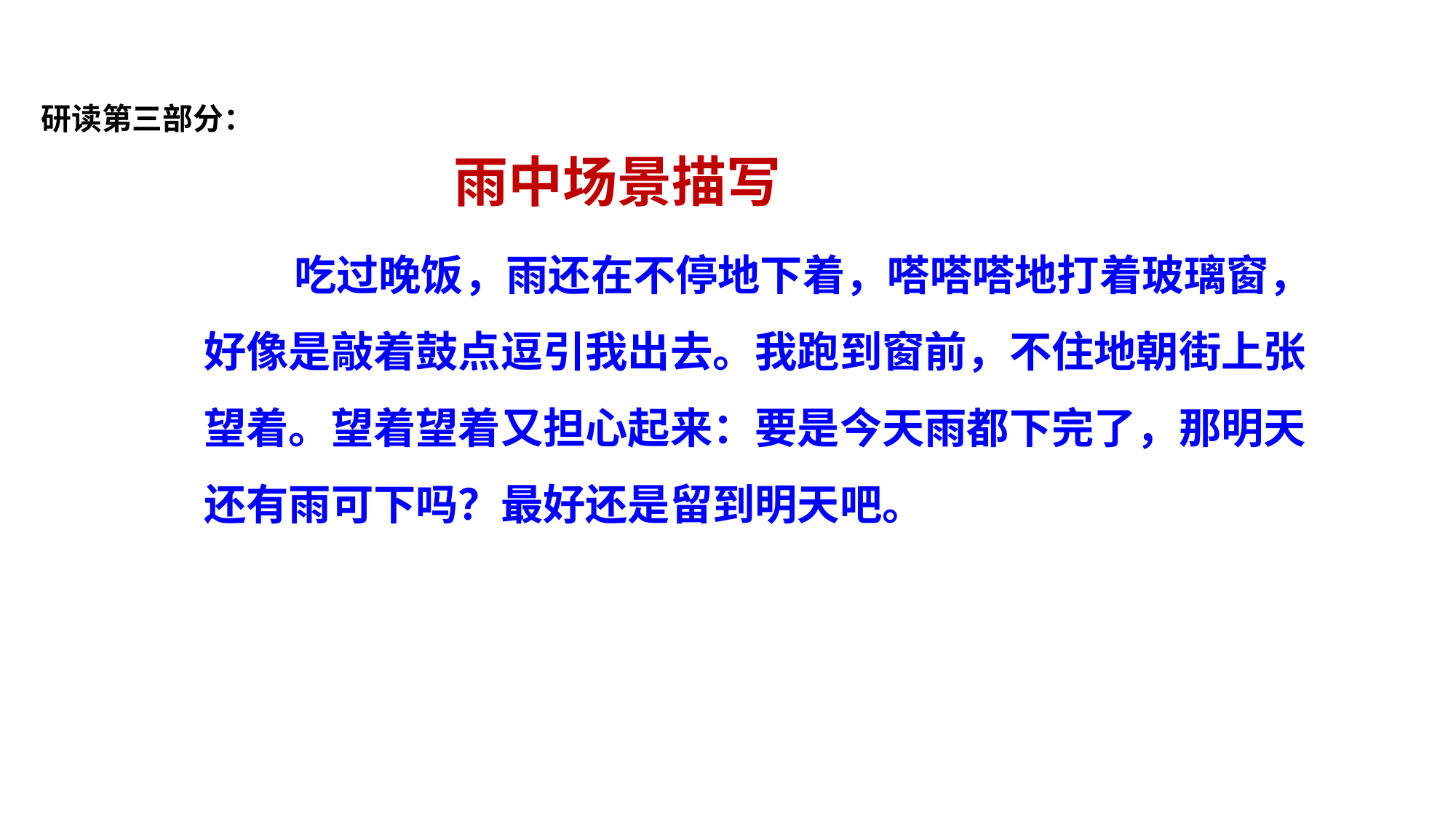

研读第三部分：
雨中场景描写
     吃过晚饭，雨还在不停地下着，嗒嗒嗒地打着玻璃窗，好像是敲着鼓点逗引我出去。我跑到窗前，不住地朝街上张望着。望着望着又担心起来：要是今天雨都下完了，那明天还有雨可下吗？最好还是留到明天吧。